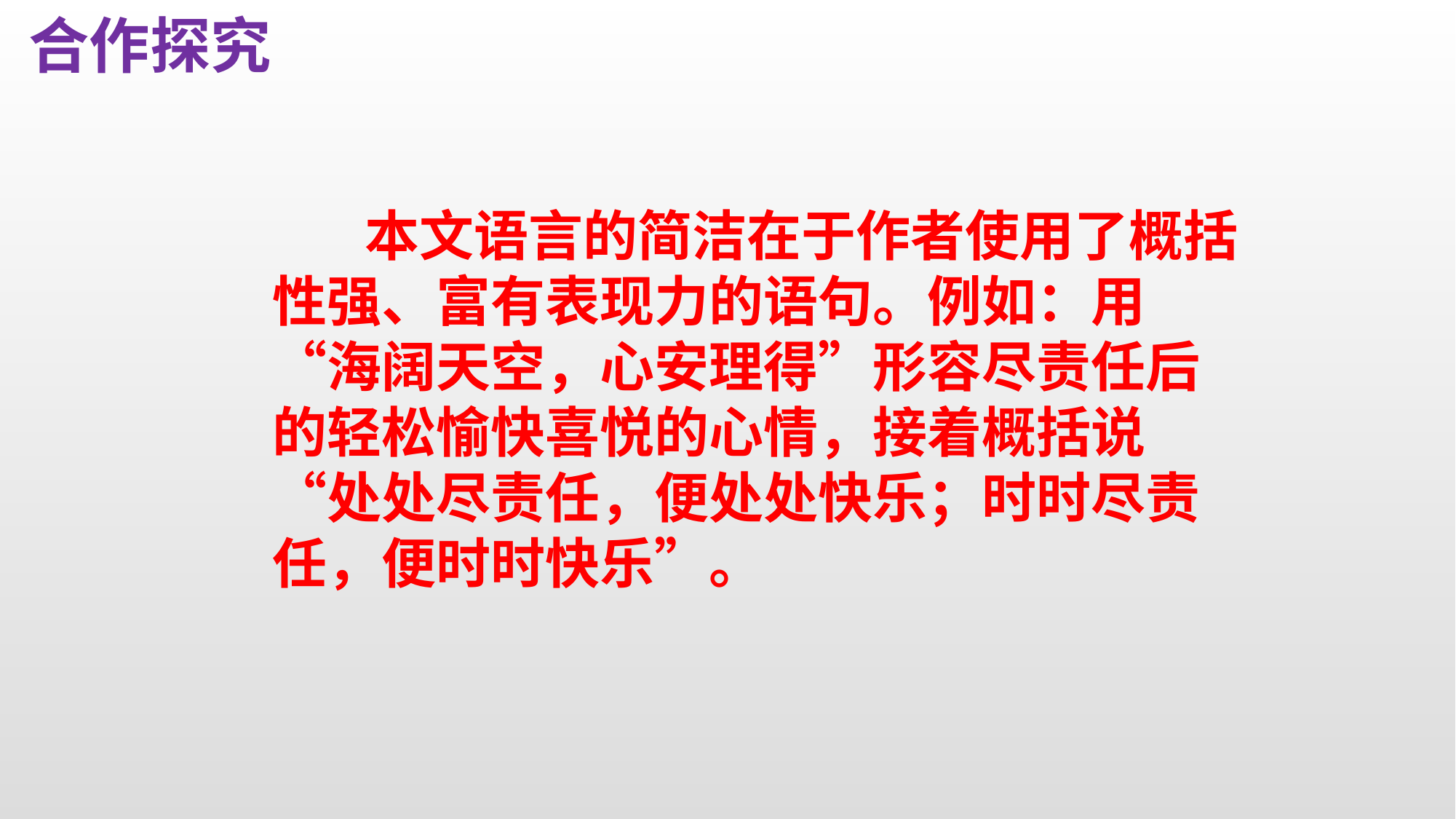

合作探究
  　本文语言的简洁在于作者使用了概括性强、富有表现力的语句。例如：用“海阔天空，心安理得”形容尽责任后的轻松愉快喜悦的心情，接着概括说“处处尽责任，便处处快乐；时时尽责任，便时时快乐”。